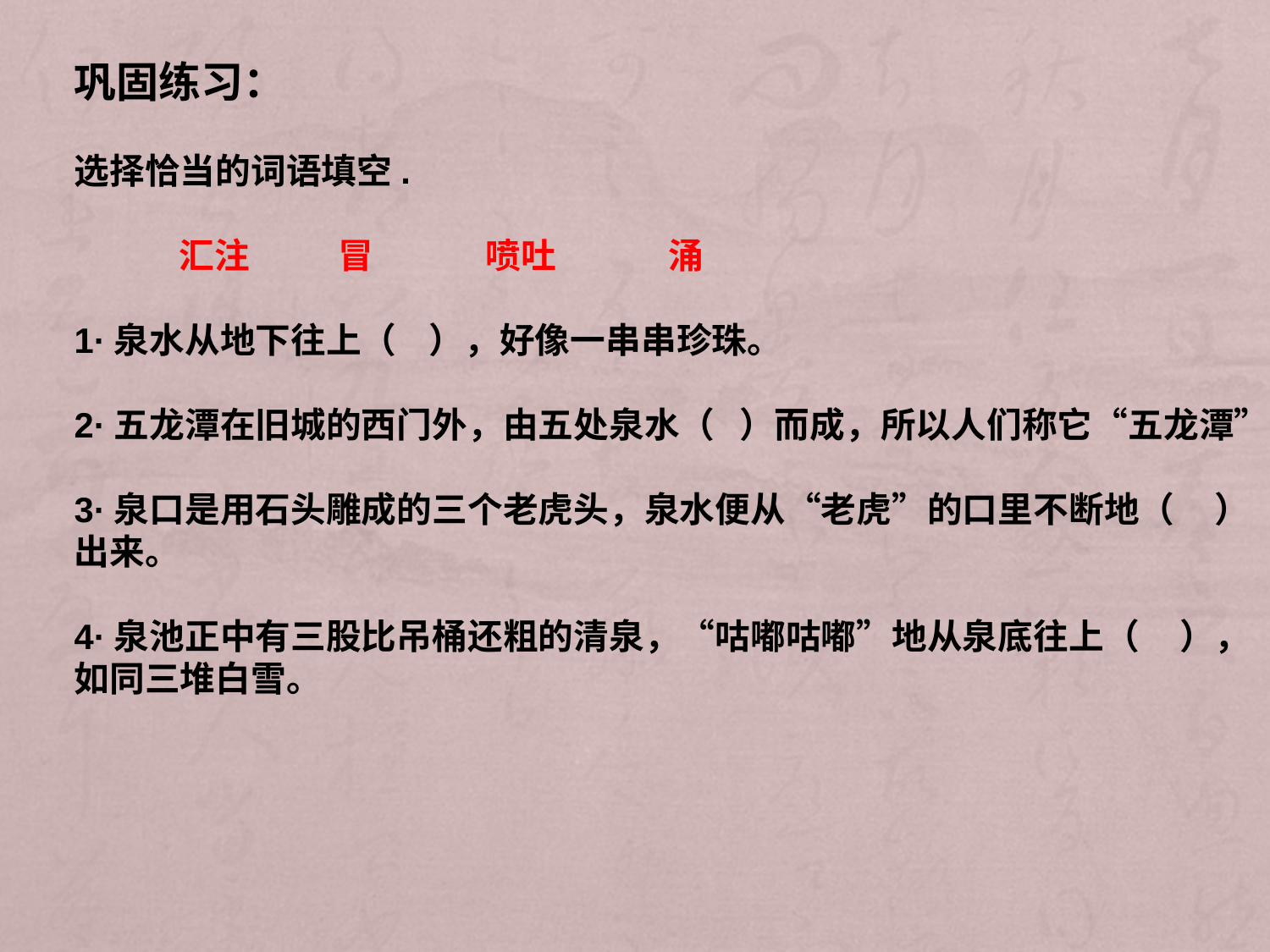

巩固练习：

选择恰当的词语填空.

            汇注           冒              喷吐              涌

1·泉水从地下往上（    ），好像一串串珍珠。

2·五龙潭在旧城的西门外，由五处泉水（   ）而成，所以人们称它“五龙潭”

3·泉口是用石头雕成的三个老虎头，泉水便从“老虎”的口里不断地（     ）
出来。

4·泉池正中有三股比吊桶还粗的清泉，“咕嘟咕嘟”地从泉底往上（     ），
如同三堆白雪。